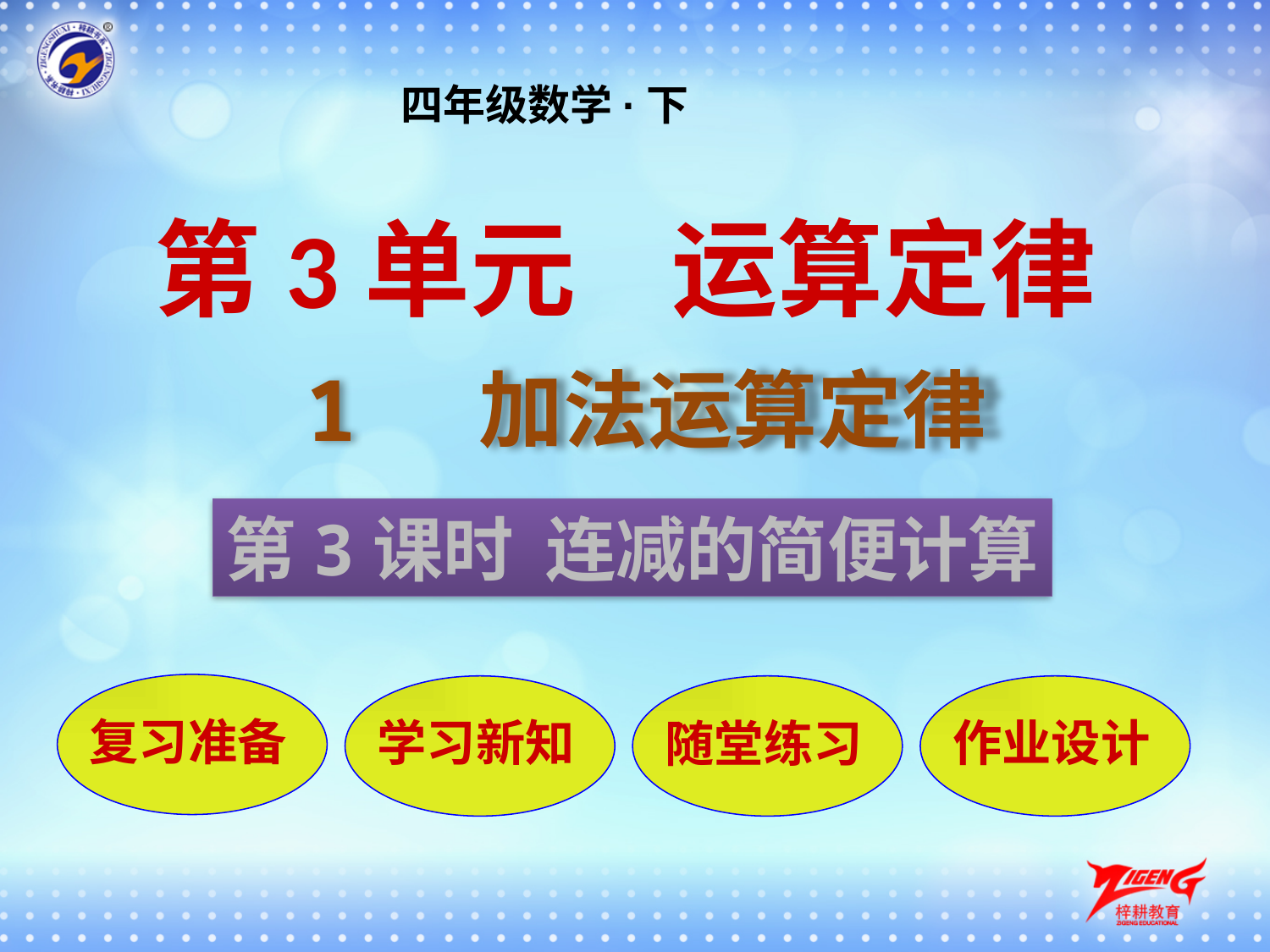

四年级数学·下
第3单元    运算定律
1  加法运算定律
第3课时  连减的简便计算

复习准备

学习新知

随堂练习

作业设计